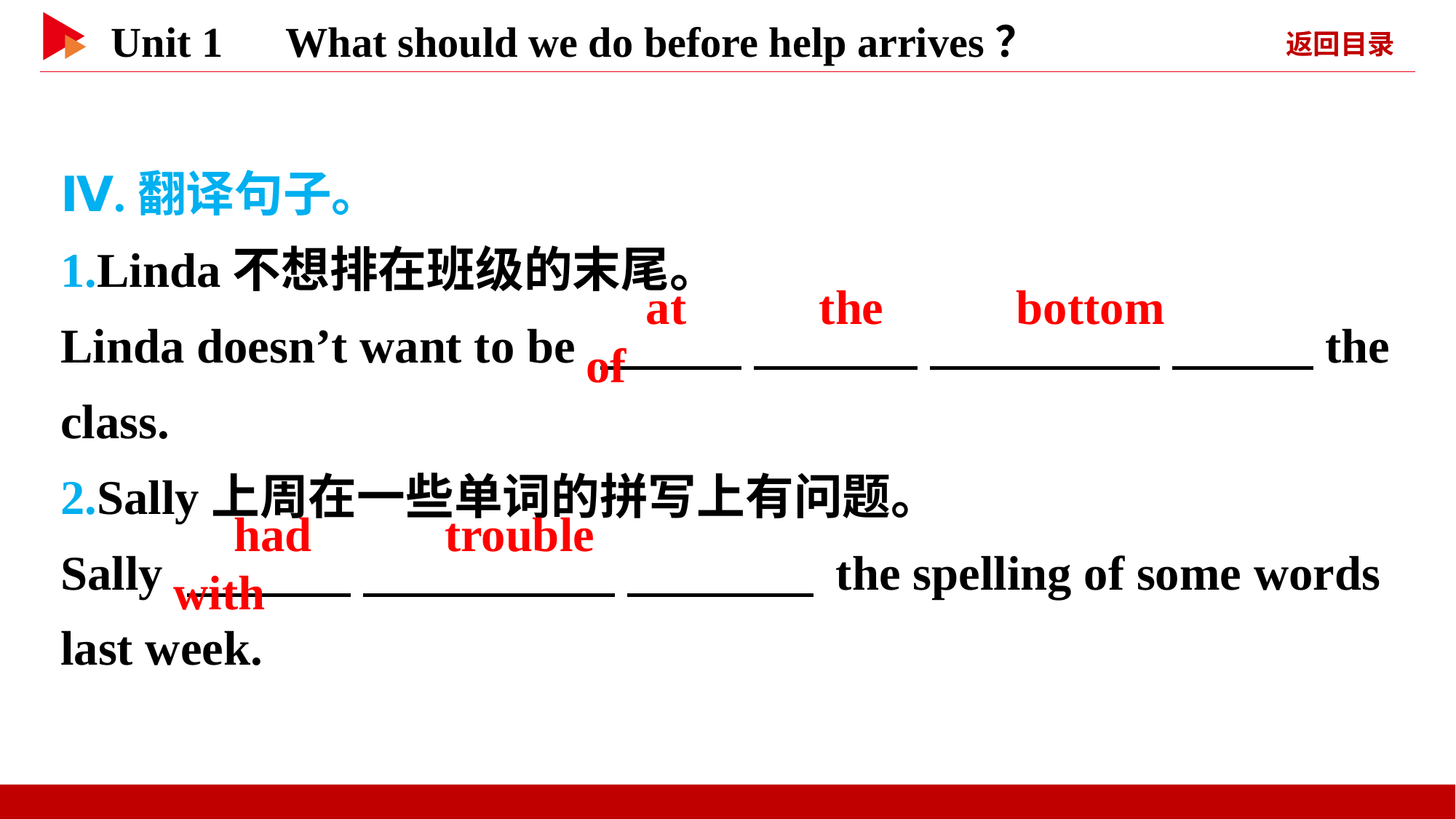

Ⅳ.翻译句子。
1.Linda不想排在班级的末尾。
Linda doesn’t want to be 　    　 　      　 　            　 　    　the class.
2.Sally上周在一些单词的拼写上有问题。
Sally 　      　 　              　 　        　 the spelling of some words last week.
　at　 　the　 　bottom　 　of
　had　 　trouble　 　with